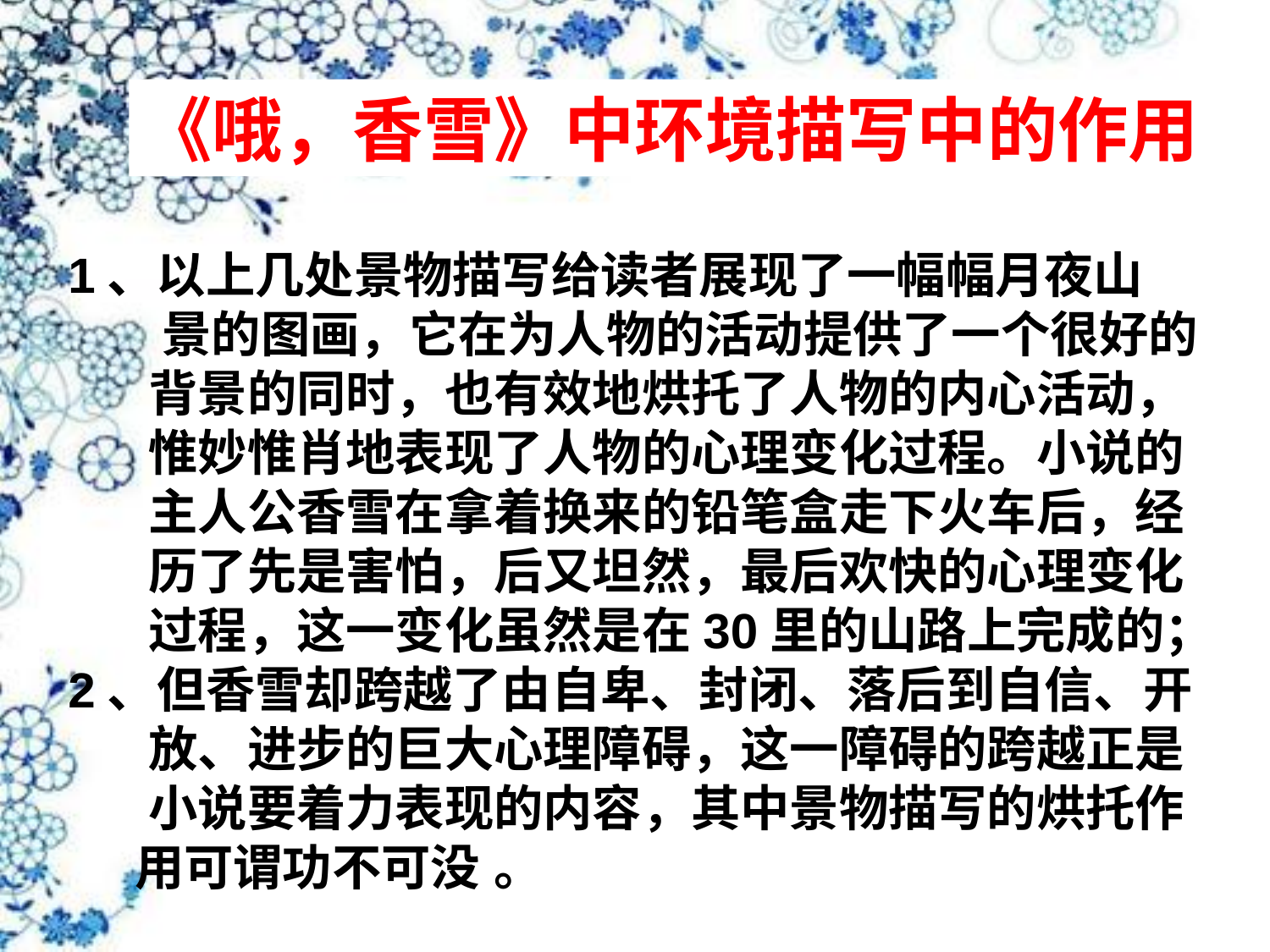

《哦，香雪》中环境描写中的作用
1、以上几处景物描写给读者展现了一幅幅月夜山
      景的图画，它在为人物的活动提供了一个很好的
     背景的同时，也有效地烘托了人物的内心活动，
     惟妙惟肖地表现了人物的心理变化过程。小说的
     主人公香雪在拿着换来的铅笔盒走下火车后，经
     历了先是害怕，后又坦然，最后欢快的心理变化
     过程，这一变化虽然是在30里的山路上完成的；
2、但香雪却跨越了由自卑、封闭、落后到自信、开
     放、进步的巨大心理障碍，这一障碍的跨越正是
     小说要着力表现的内容，其中景物描写的烘托作
    用可谓功不可没 。